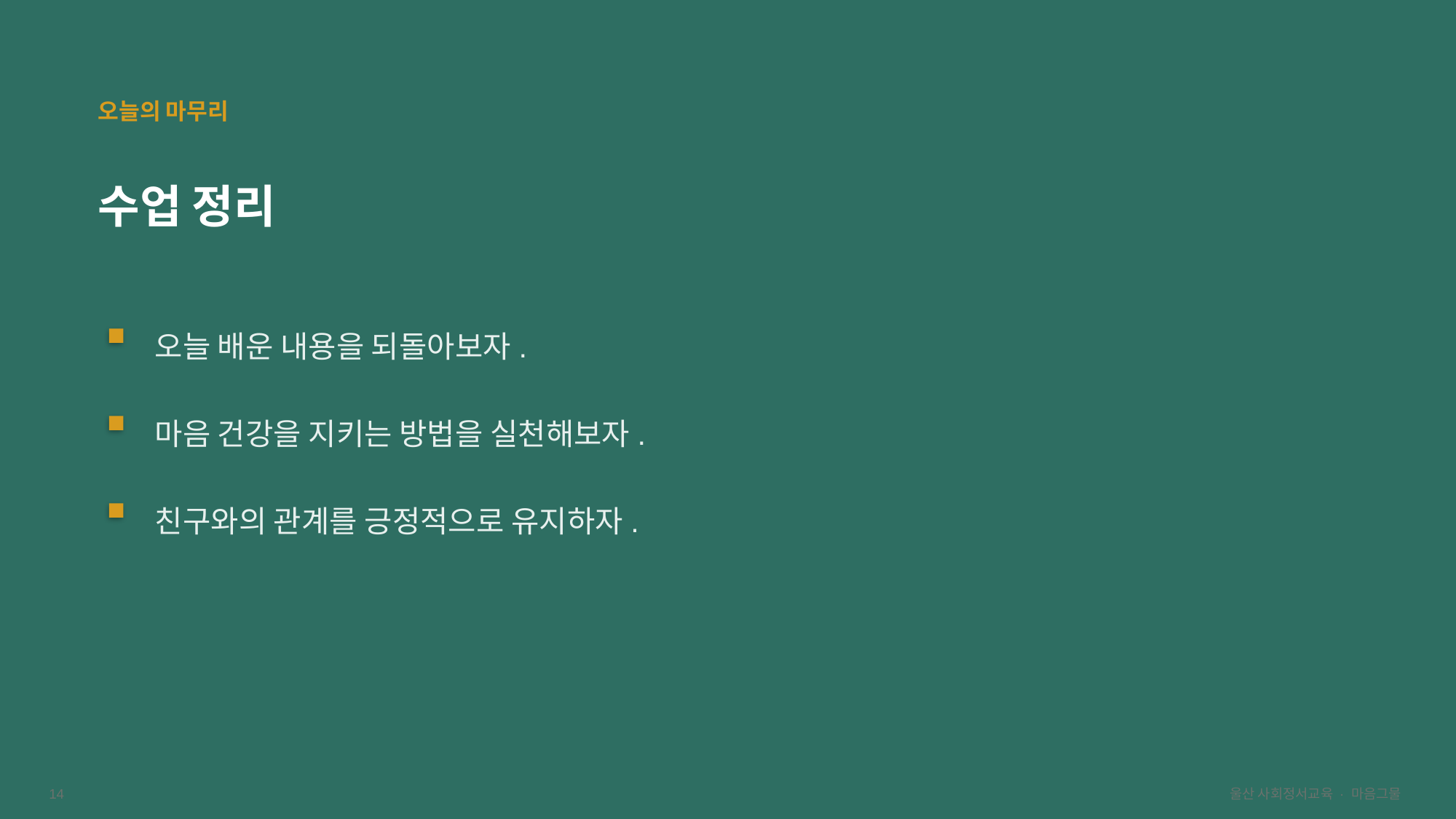

오늘의 마무리
수업 정리
오늘 배운 내용을 되돌아보자.

마음 건강을 지키는 방법을 실천해보자.

친구와의 관계를 긍정적으로 유지하자.

14
울산 사회정서교육 · 마음그물